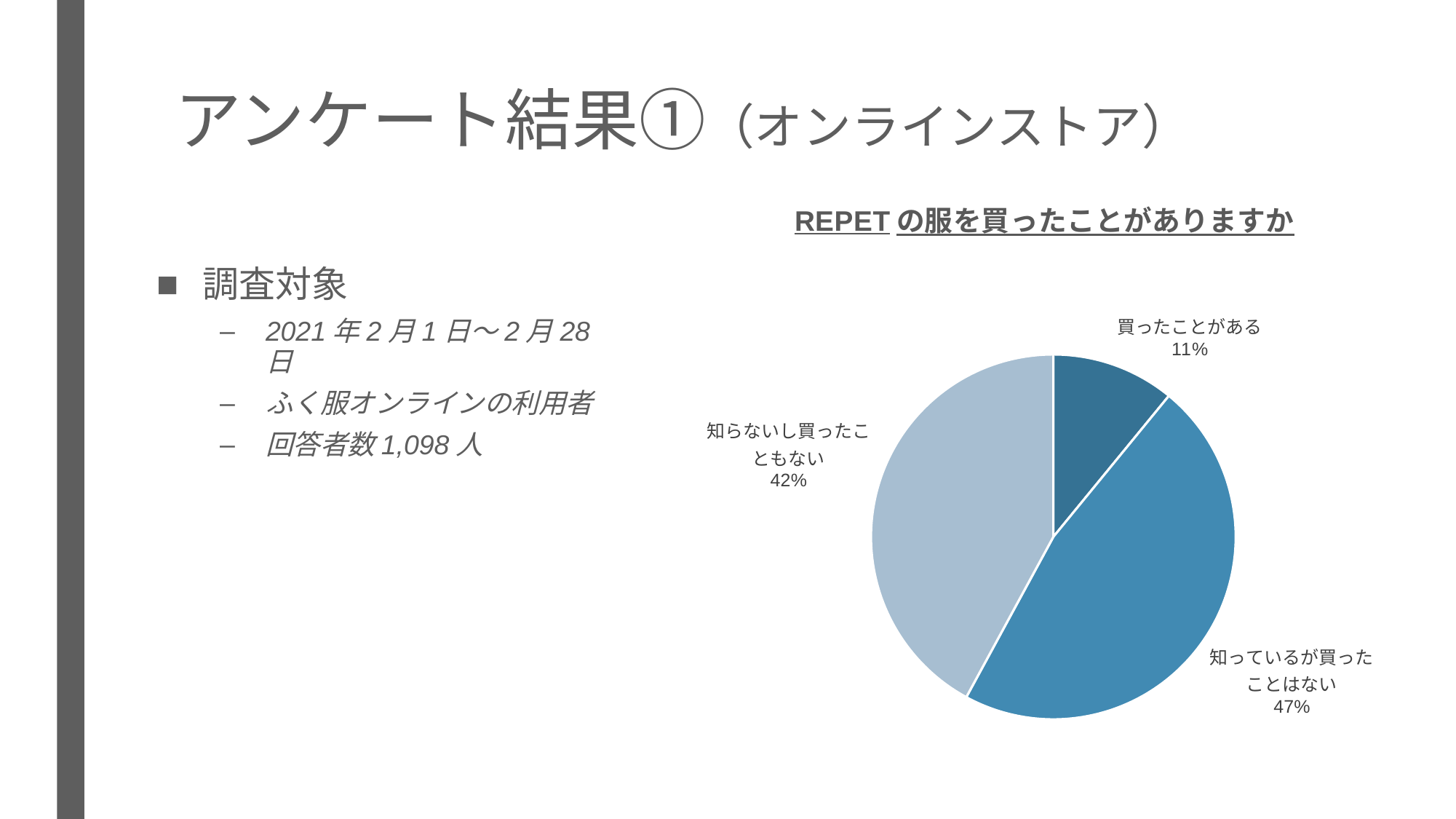

# アンケート結果①（オンラインストア）

### Chart:

| Category | REPETの服を買ったことがありますか |
|---|---|
| 買ったことがある | 120.0 |
| 知っているが買ったことはない | 516.0 |
| 知らないし買ったこともない | 462.0 |
調査対象
2021年2月1日～2月28日
ふく服オンラインの利用者
回答者数1,098人